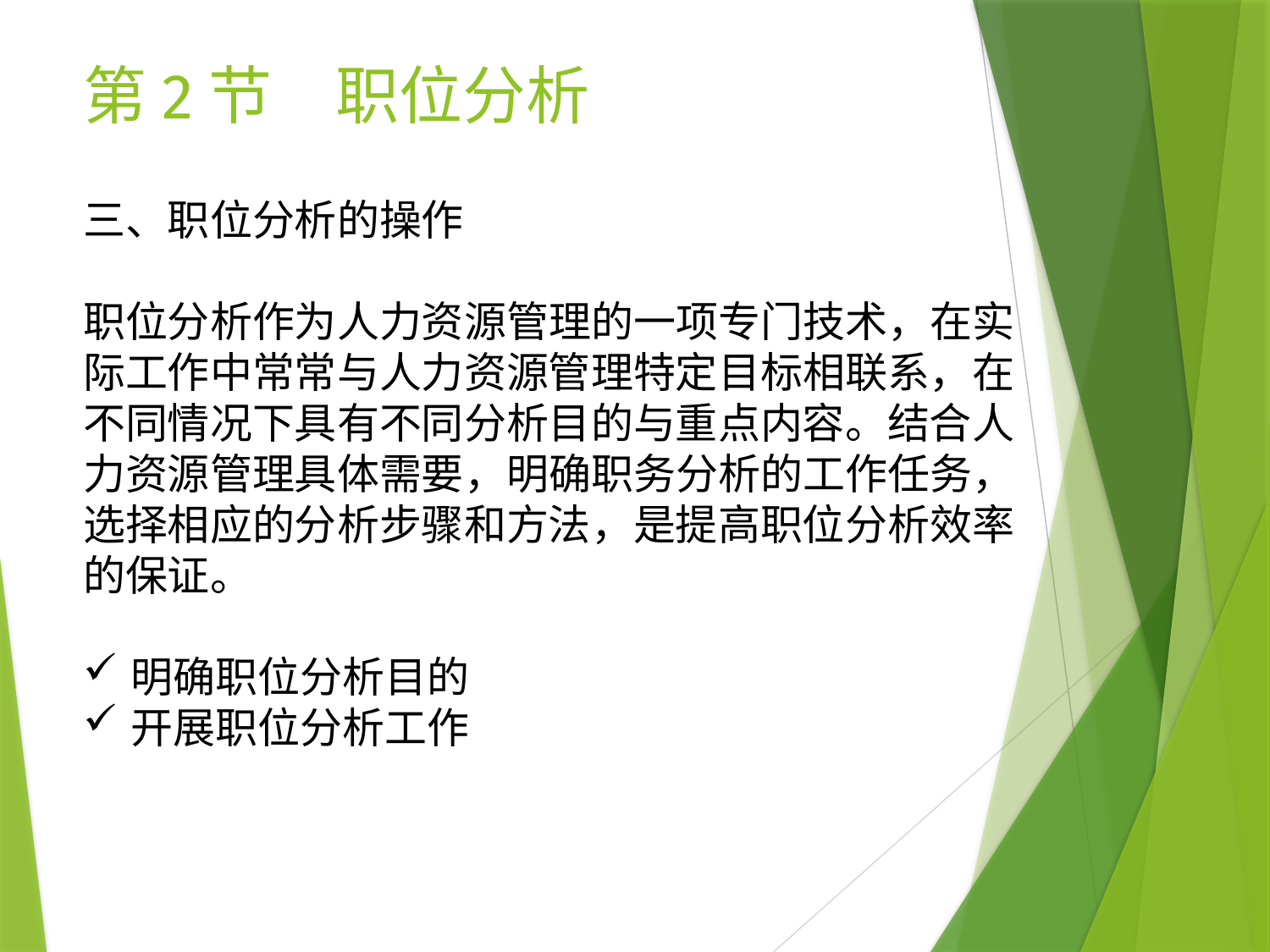

# 第2节　职位分析
三、职位分析的操作

职位分析作为人力资源管理的一项专门技术，在实际工作中常常与人力资源管理特定目标相联系，在不同情况下具有不同分析目的与重点内容。结合人力资源管理具体需要，明确职务分析的工作任务，选择相应的分析步骤和方法，是提高职位分析效率的保证。

明确职位分析目的
开展职位分析工作